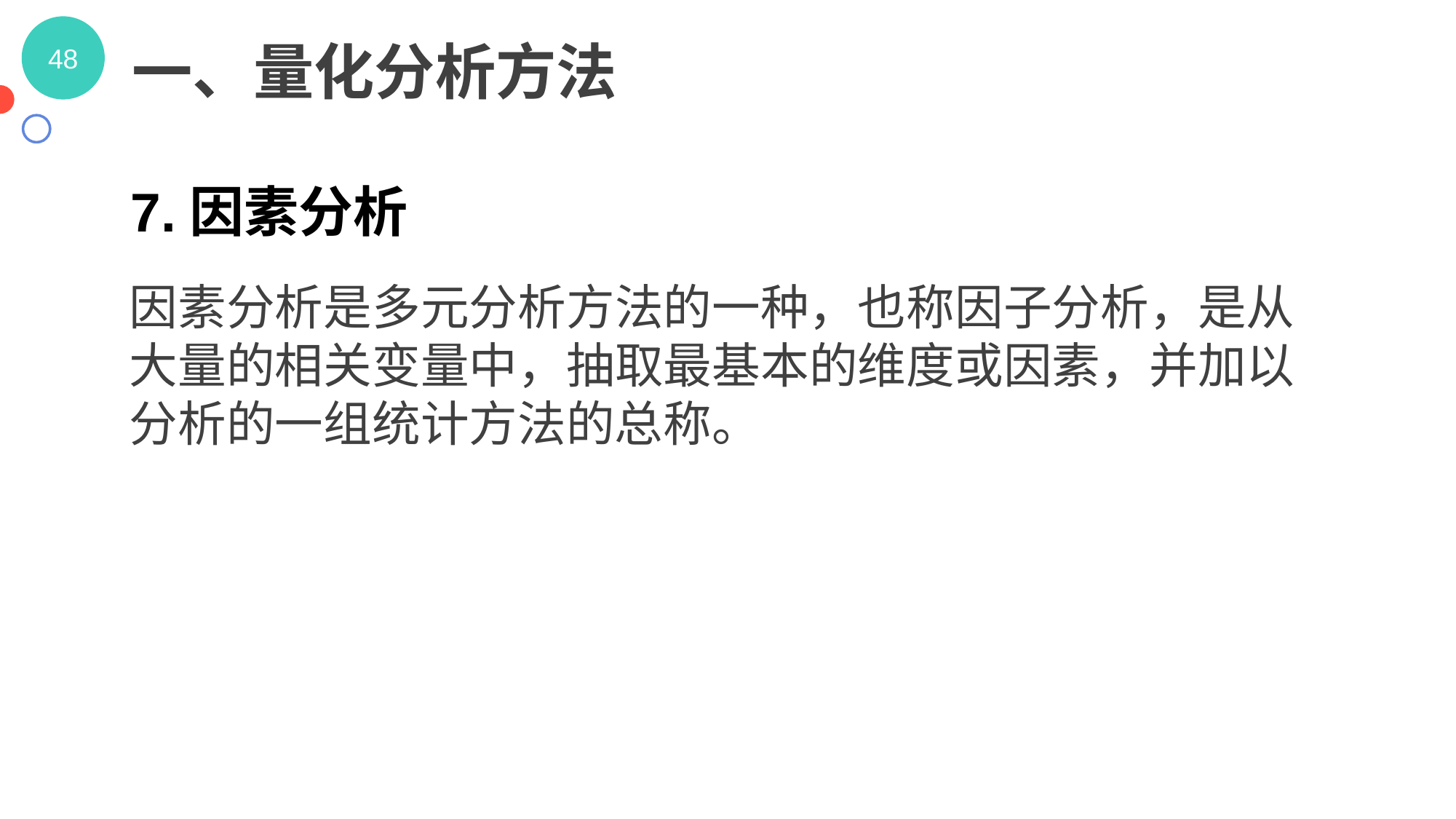

一、量化分析方法
7.因素分析
因素分析是多元分析方法的一种，也称因子分析，是从大量的相关变量中，抽取最基本的维度或因素，并加以分析的一组统计方法的总称。